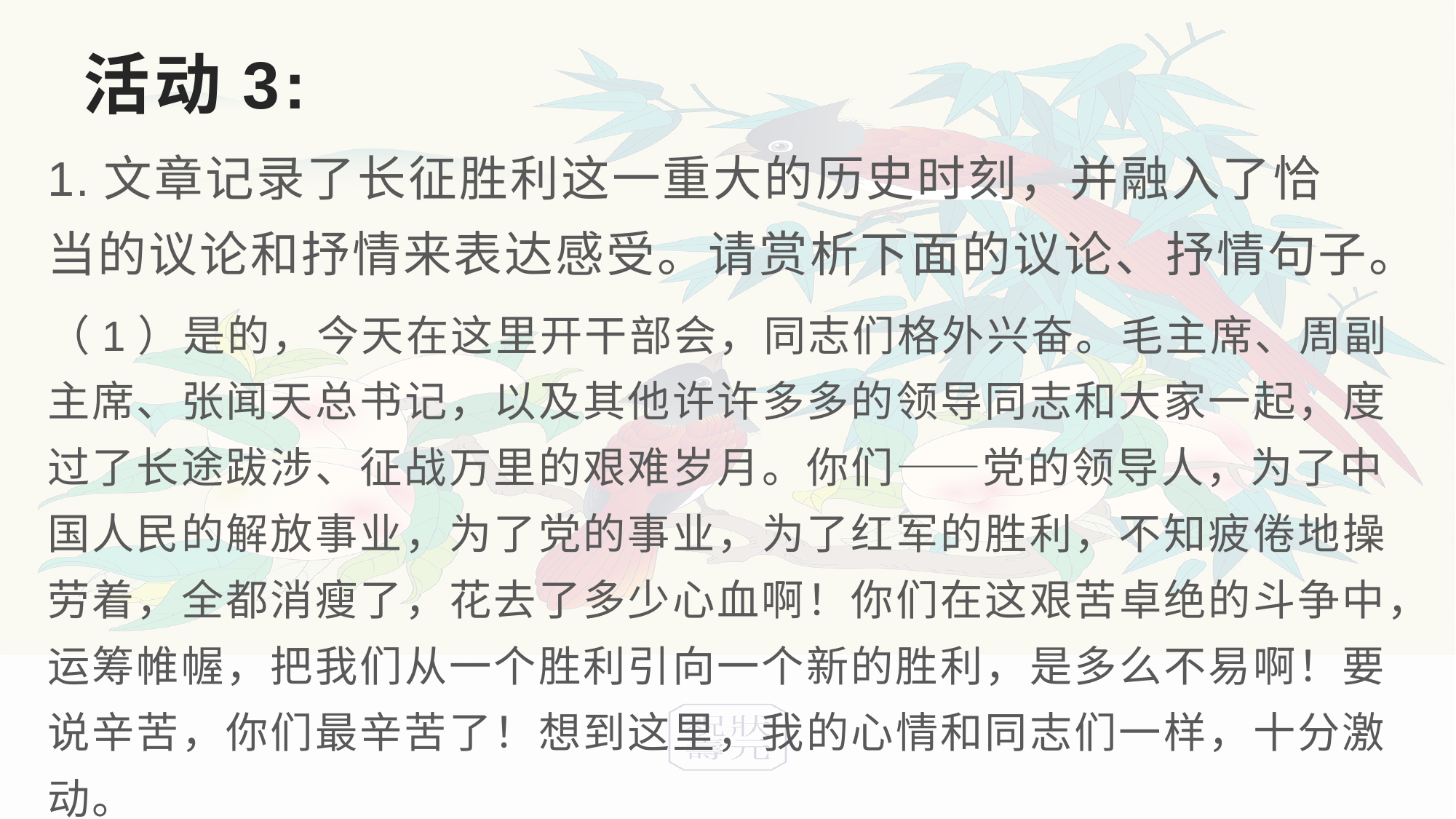

# 活动3:
1.文章记录了长征胜利这一重大的历史时刻，并融入了恰当的议论和抒情来表达感受。请赏析下面的议论、抒情句子。
（1）是的，今天在这里开干部会，同志们格外兴奋。毛主席、周副主席、张闻天总书记，以及其他许许多多的领导同志和大家一起，度过了长途跋涉、征战万里的艰难岁月。你们——党的领导人，为了中国人民的解放事业，为了党的事业，为了红军的胜利，不知疲倦地操劳着，全都消瘦了，花去了多少心血啊！你们在这艰苦卓绝的斗争中，运筹帷幄，把我们从一个胜利引向一个新的胜利，是多么不易啊！要说辛苦，你们最辛苦了！想到这里，我的心情和同志们一样，十分激动。

“